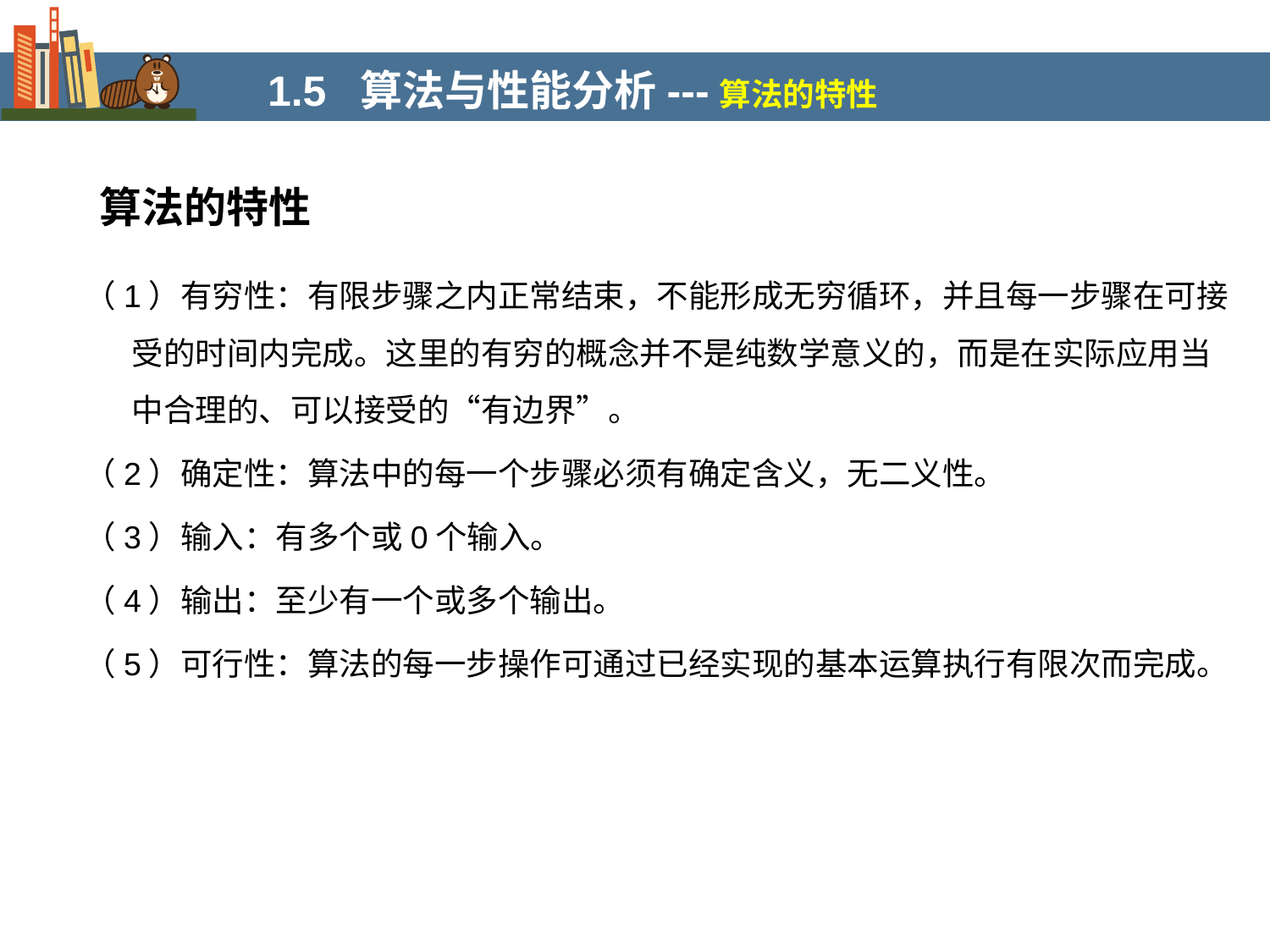

1.5  算法与性能分析---算法的特性
算法的特性
（1）有穷性：有限步骤之内正常结束，不能形成无穷循环，并且每一步骤在可接受的时间内完成。这里的有穷的概念并不是纯数学意义的，而是在实际应用当中合理的、可以接受的“有边界”。
（2）确定性：算法中的每一个步骤必须有确定含义，无二义性。
（3）输入：有多个或0个输入。
（4）输出：至少有一个或多个输出。
（5）可行性：算法的每一步操作可通过已经实现的基本运算执行有限次而完成。